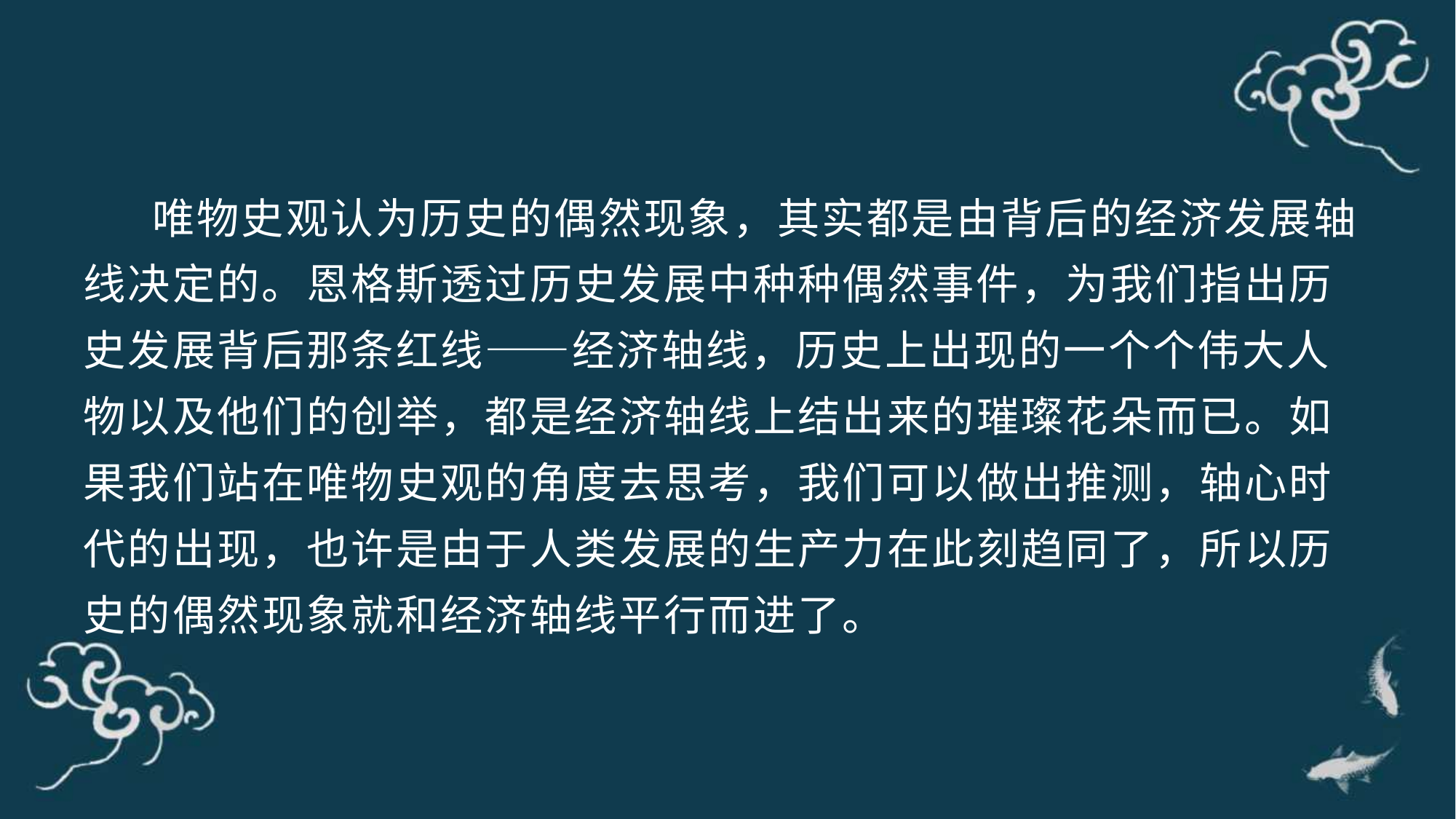

唯物史观认为历史的偶然现象，其实都是由背后的经济发展轴线决定的。恩格斯透过历史发展中种种偶然事件，为我们指出历史发展背后那条红线——经济轴线，历史上出现的一个个伟大人物以及他们的创举，都是经济轴线上结出来的璀璨花朵而已。如果我们站在唯物史观的角度去思考，我们可以做出推测，轴心时代的出现，也许是由于人类发展的生产力在此刻趋同了，所以历史的偶然现象就和经济轴线平行而进了。